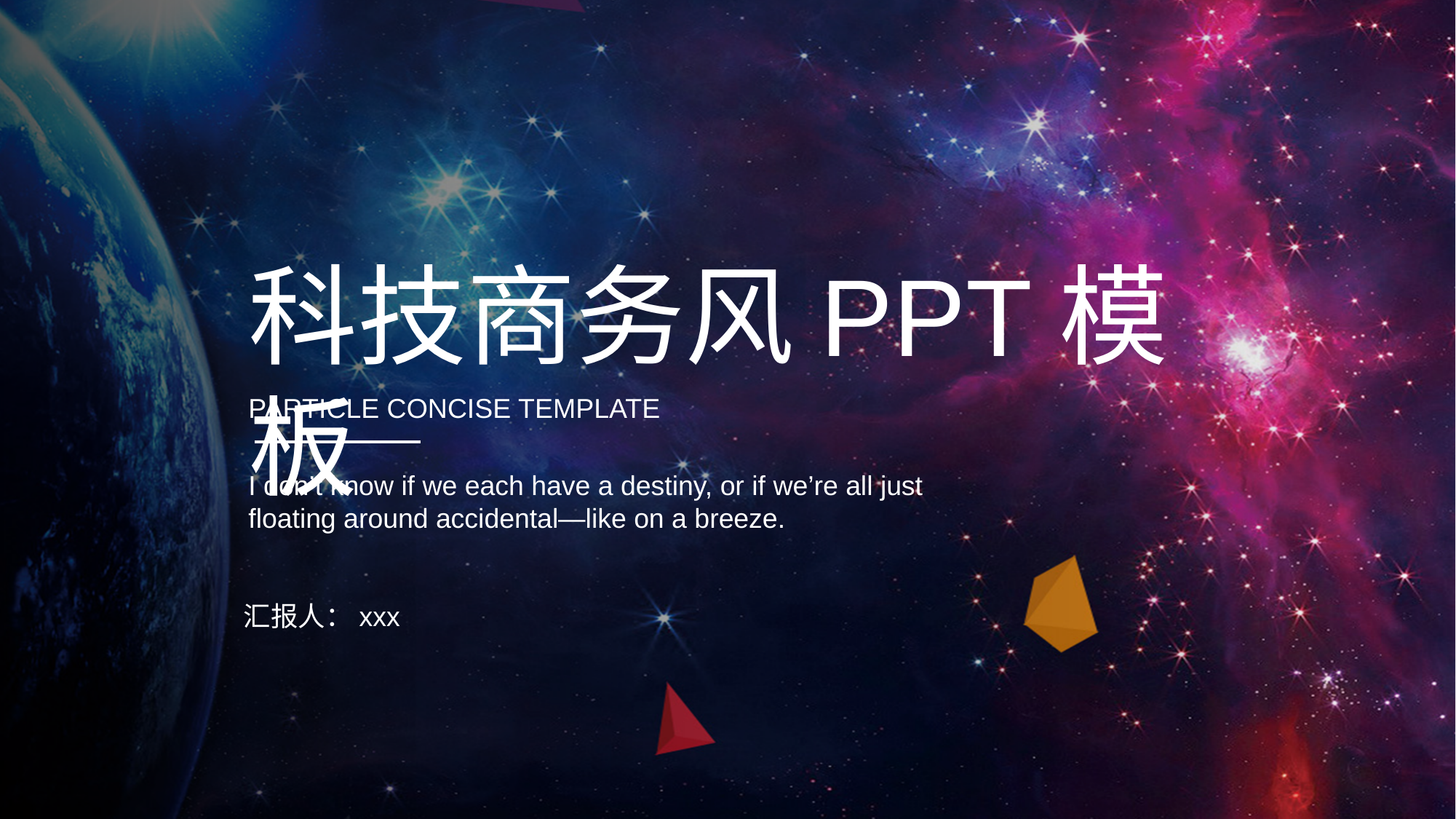

科技商务风PPT模板
PARTICLE CONCISE TEMPLATE
I don’t know if we each have a destiny, or if we’re all just floating around accidental—like on a breeze.
汇报人：xxx